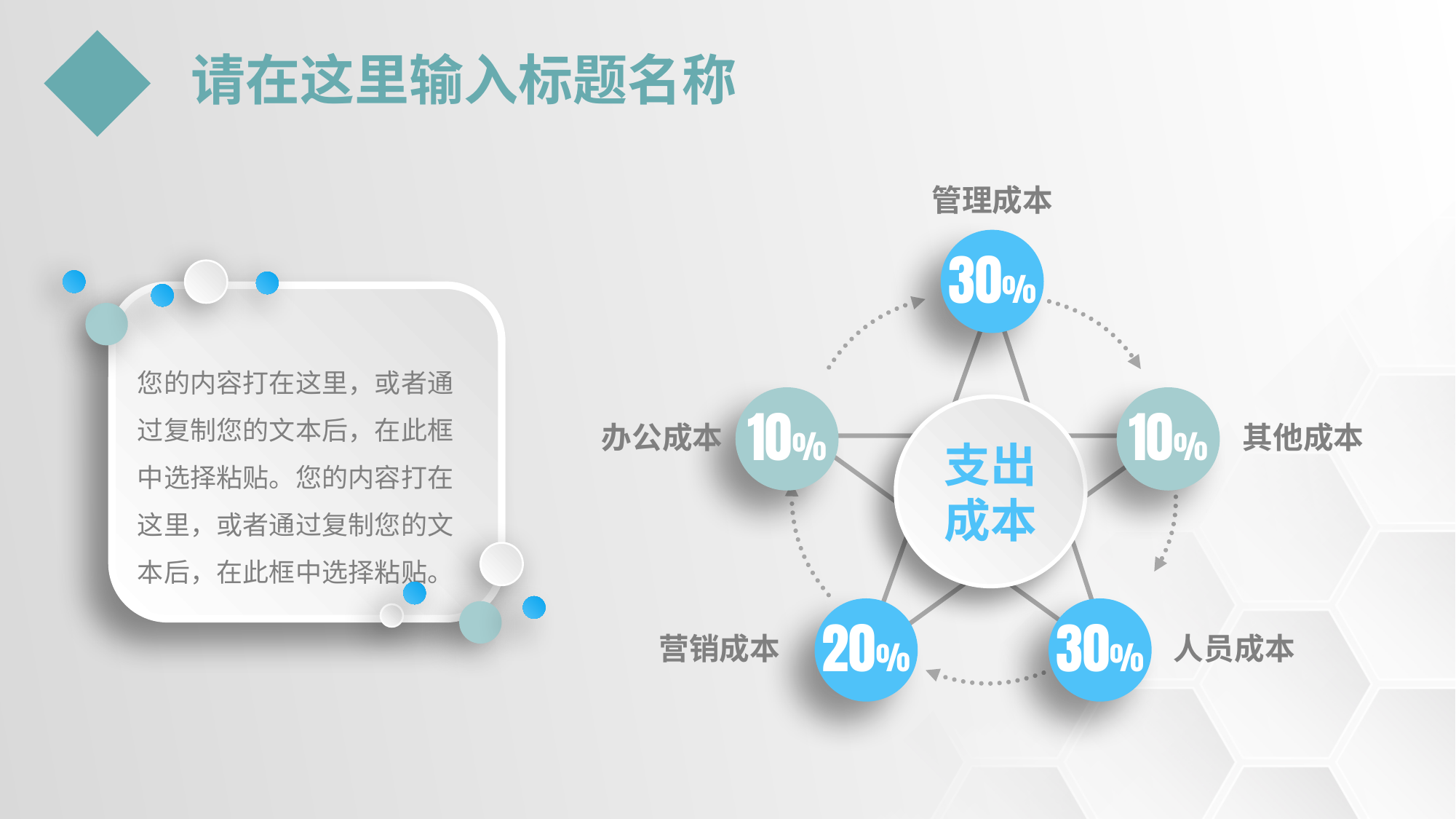

请在这里输入标题名称

管理成本
30%

您的内容打在这里，或者通过复制您的文本后，在此框中选择粘贴。您的内容打在这里，或者通过复制您的文本后，在此框中选择粘贴。

10%
10%
支出
成本
办公成本
其他成本

20%
30%

营销成本
人员成本